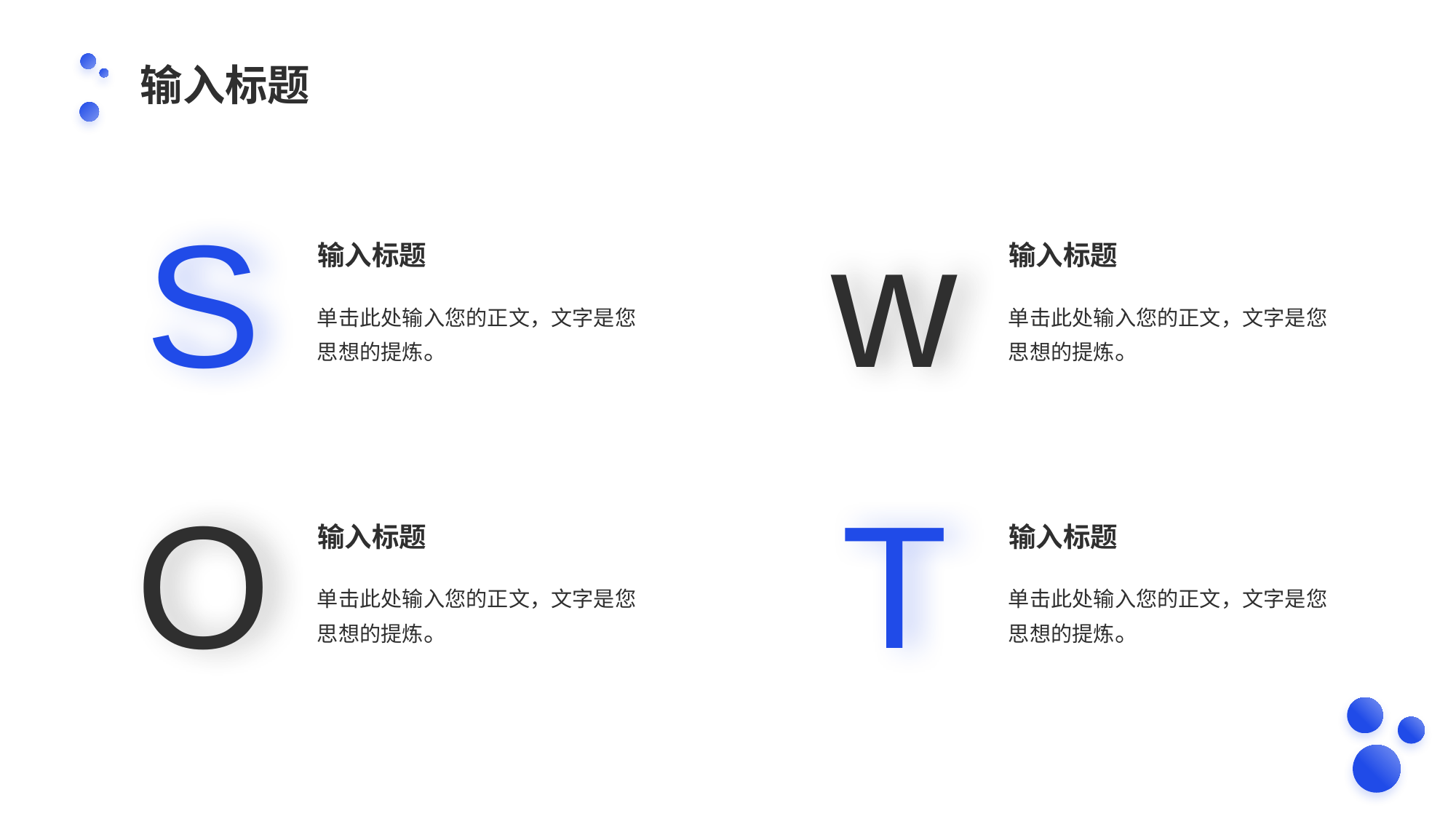

输入标题
S
w
输入标题
单击此处输入您的正文，文字是您思想的提炼。
输入标题
单击此处输入您的正文，文字是您思想的提炼。
O
T
输入标题
单击此处输入您的正文，文字是您思想的提炼。
输入标题
单击此处输入您的正文，文字是您思想的提炼。